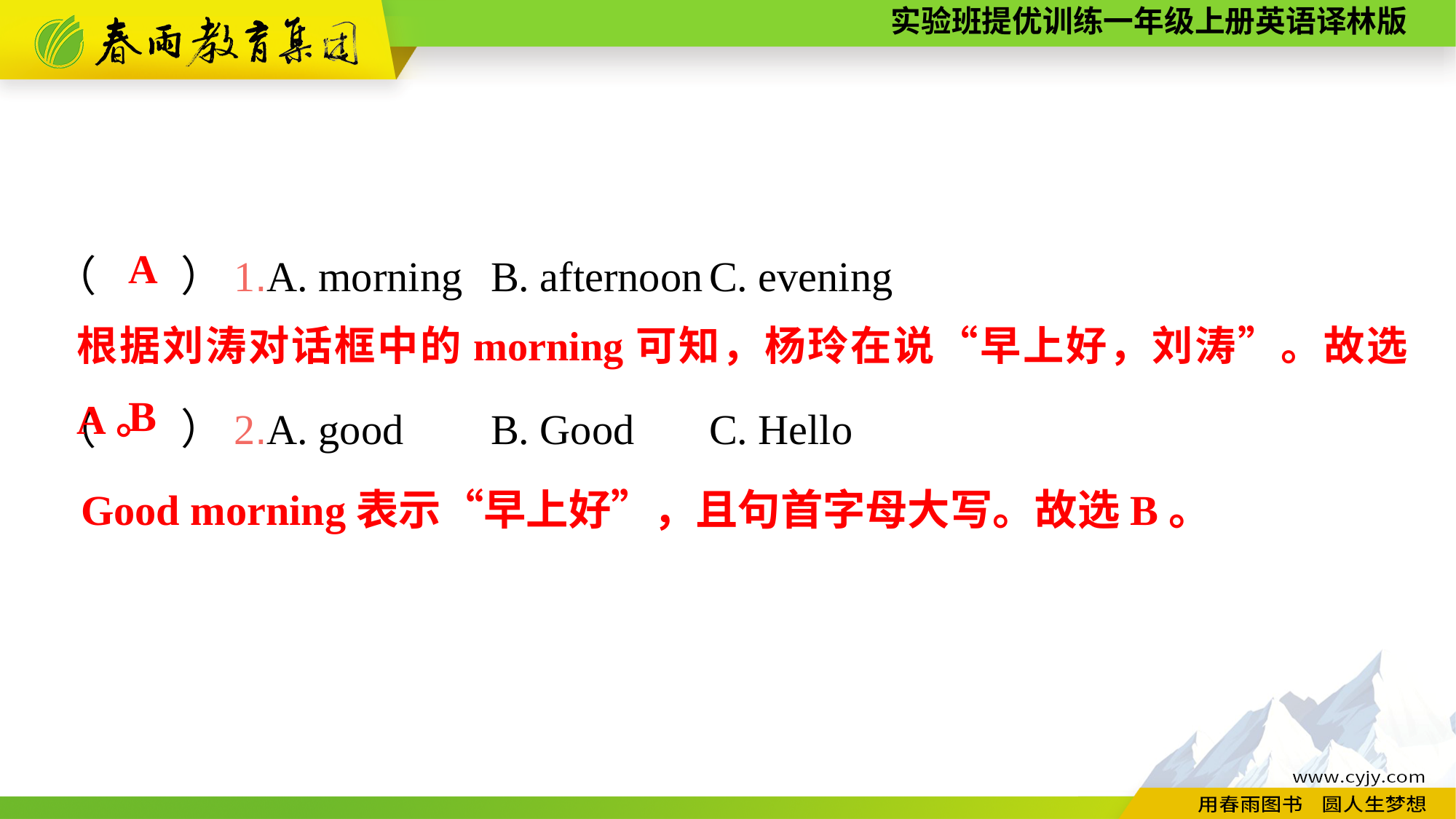

（　　）1.A. morning	B. afternoon	C. evening

（　　）2.A. good	B. Good	C. Hello
A
根据刘涛对话框中的morning可知，杨玲在说“早上好，刘涛”。故选A。
B
Good morning表示“早上好”，且句首字母大写。故选B。